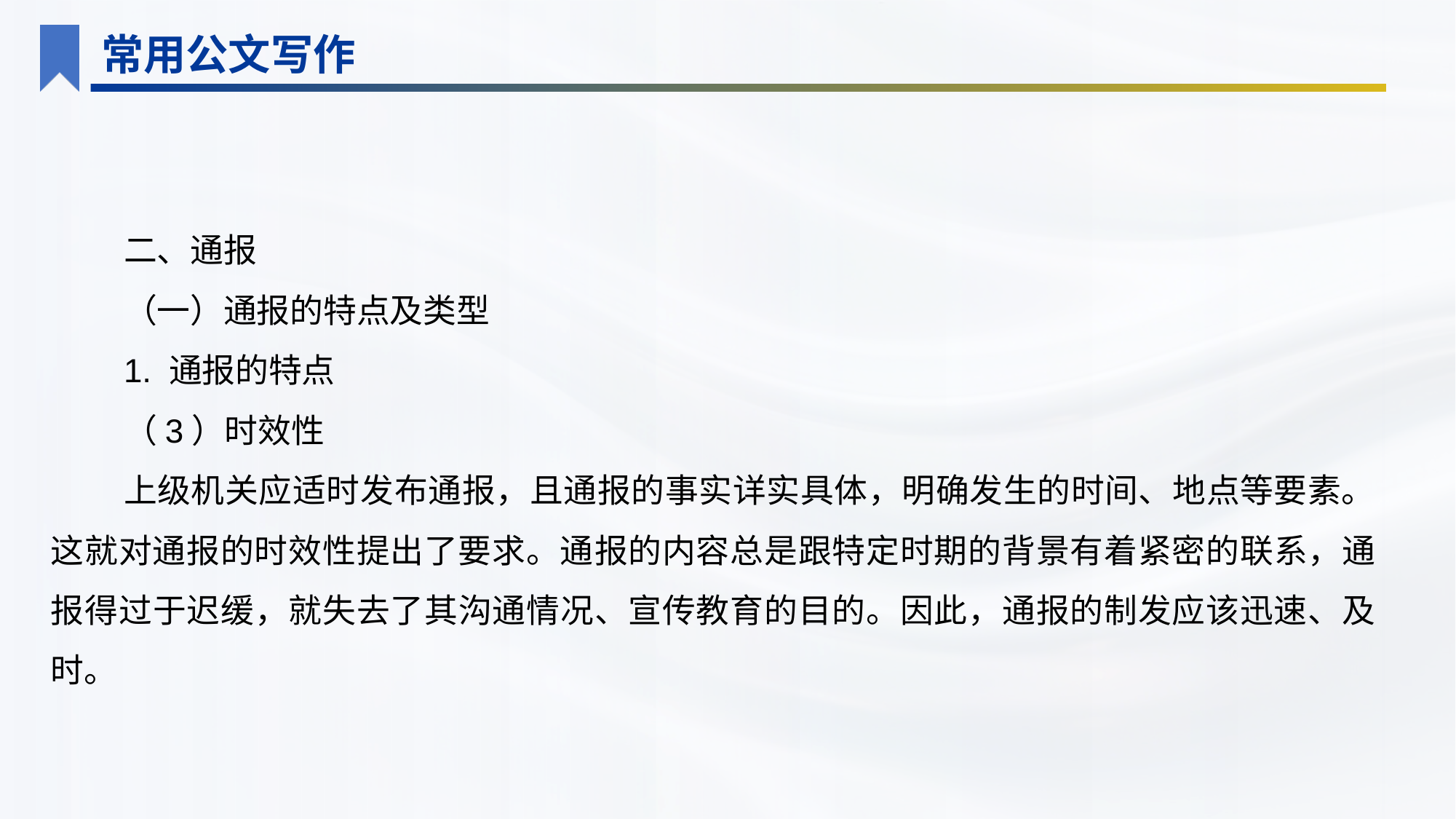

常用公文写作
二、通报
（一）通报的特点及类型
1. 通报的特点
（3）时效性
上级机关应适时发布通报，且通报的事实详实具体，明确发生的时间、地点等要素。这就对通报的时效性提出了要求。通报的内容总是跟特定时期的背景有着紧密的联系，通报得过于迟缓，就失去了其沟通情况、宣传教育的目的。因此，通报的制发应该迅速、及时。